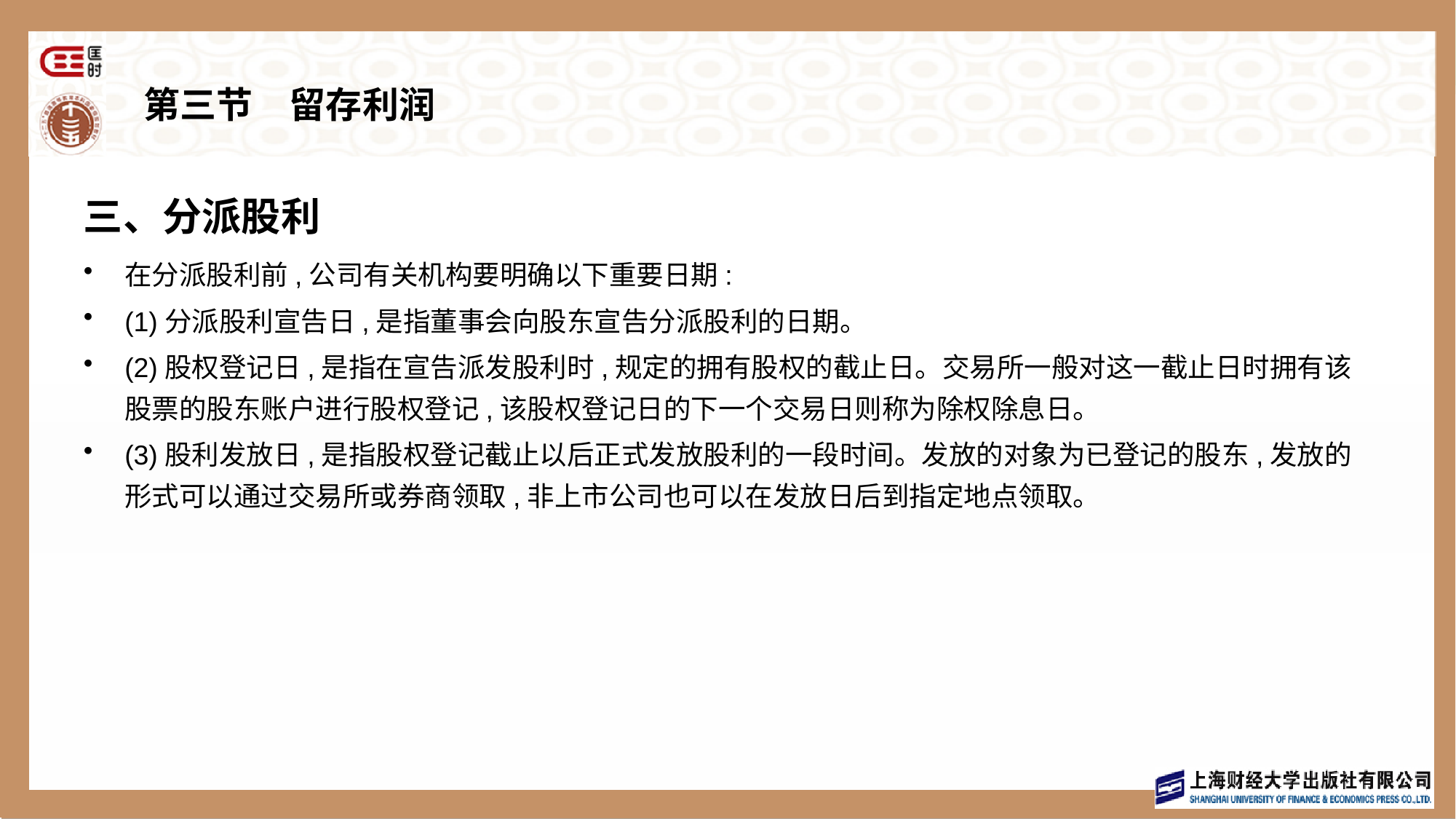

# 第三节　留存利润
三、分派股利
在分派股利前,公司有关机构要明确以下重要日期:
(1)分派股利宣告日,是指董事会向股东宣告分派股利的日期。
(2)股权登记日,是指在宣告派发股利时,规定的拥有股权的截止日。交易所一般对这一截止日时拥有该股票的股东账户进行股权登记,该股权登记日的下一个交易日则称为除权除息日。
(3)股利发放日,是指股权登记截止以后正式发放股利的一段时间。发放的对象为已登记的股东,发放的形式可以通过交易所或券商领取,非上市公司也可以在发放日后到指定地点领取。